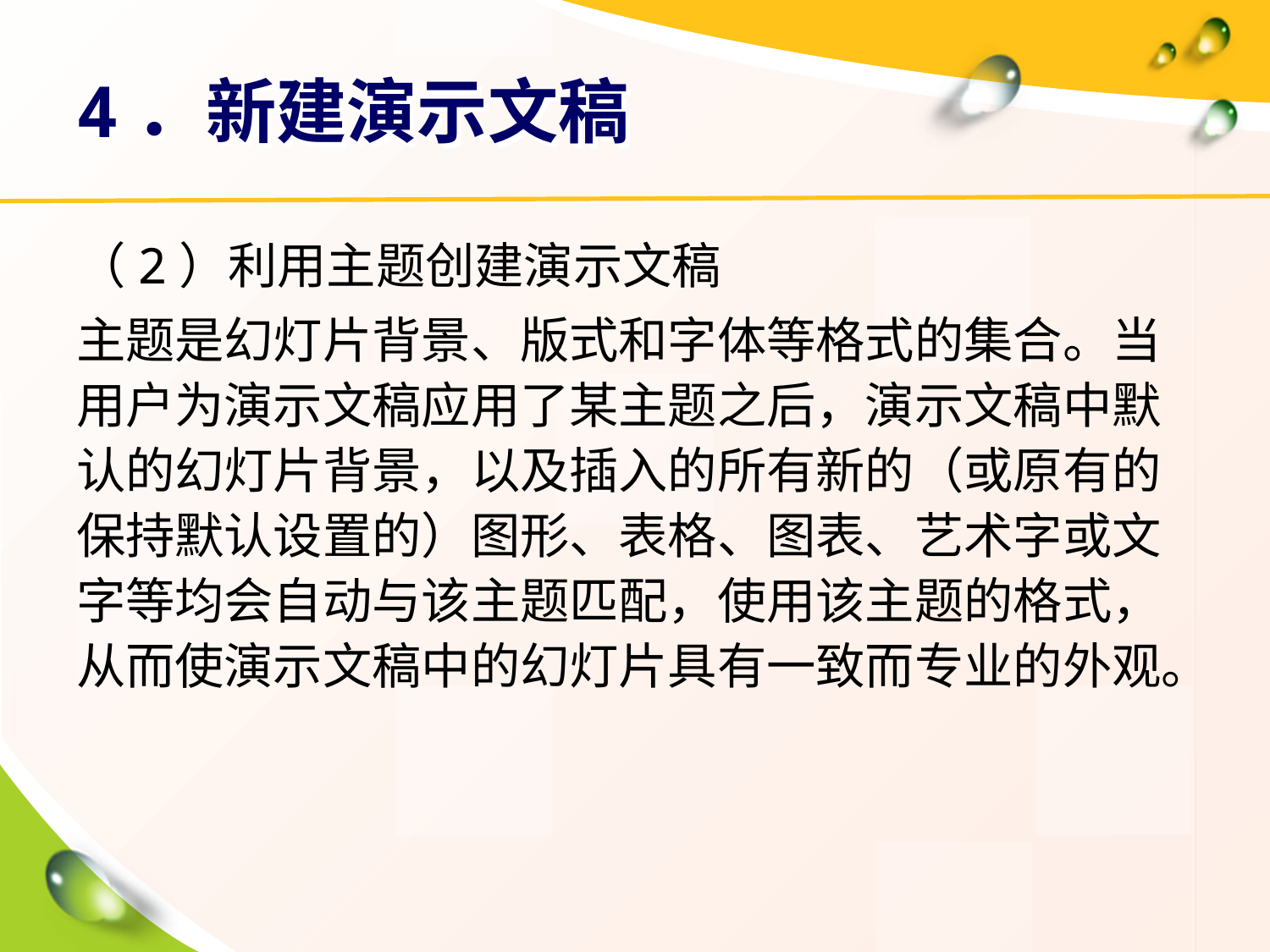

# 4．新建演示文稿
（2）利用主题创建演示文稿
主题是幻灯片背景、版式和字体等格式的集合。当用户为演示文稿应用了某主题之后，演示文稿中默认的幻灯片背景，以及插入的所有新的（或原有的保持默认设置的）图形、表格、图表、艺术字或文字等均会自动与该主题匹配，使用该主题的格式，从而使演示文稿中的幻灯片具有一致而专业的外观。